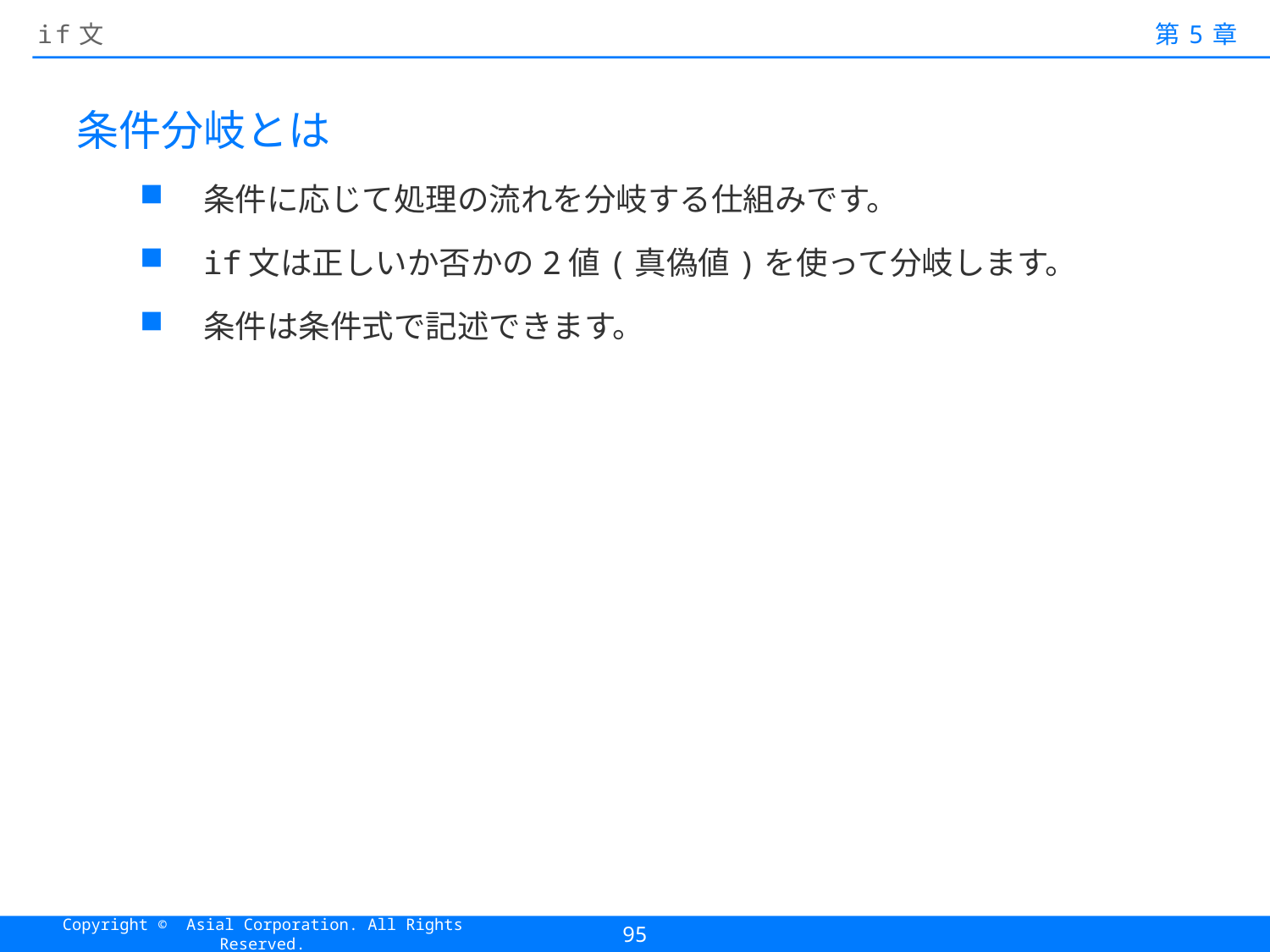

# if文
第5章
条件分岐とは
条件に応じて処理の流れを分岐する仕組みです。
if文は正しいか否かの2値(真偽値)を使って分岐します。
条件は条件式で記述できます。

95